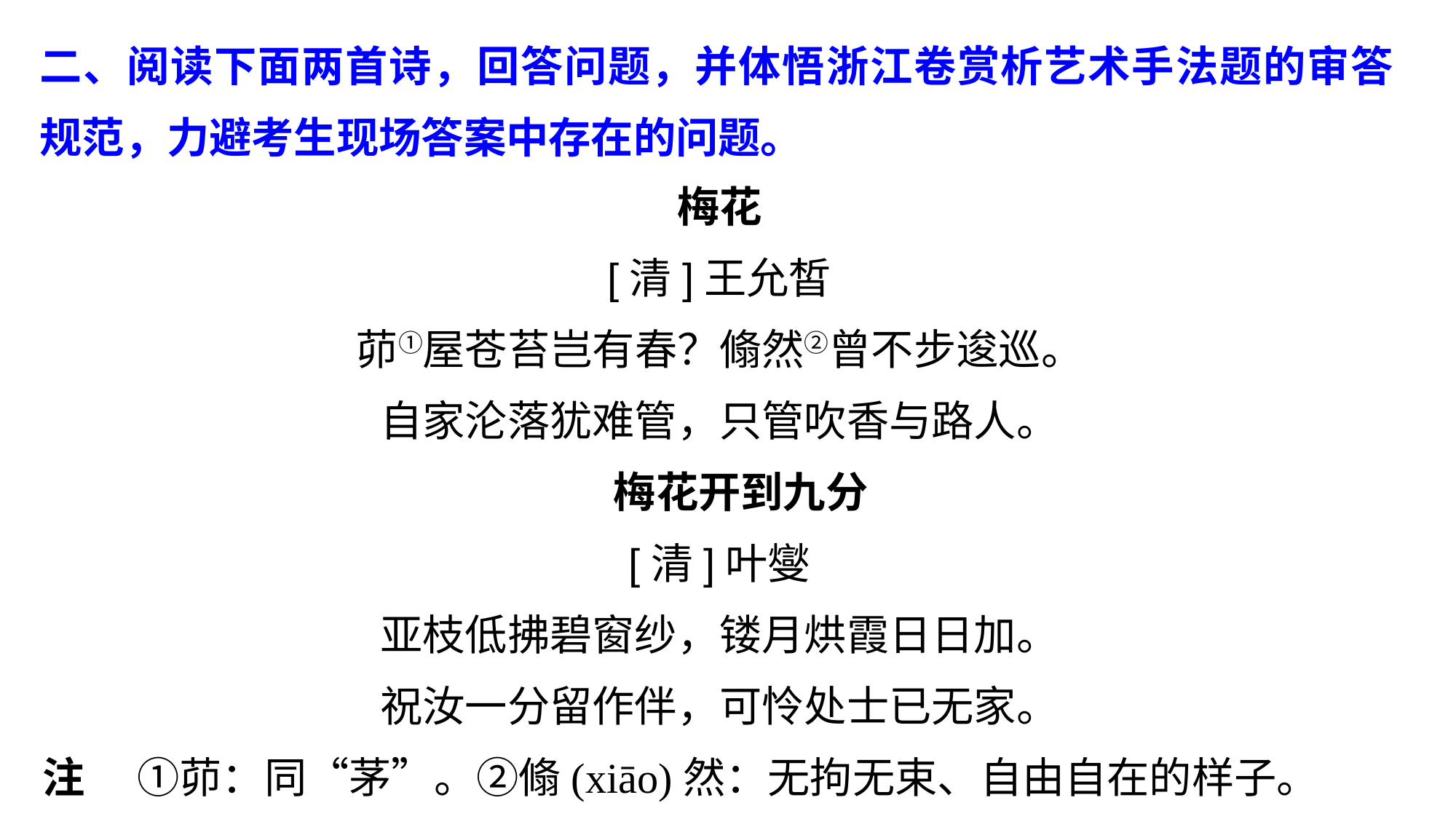

二、阅读下面两首诗，回答问题，并体悟浙江卷赏析艺术手法题的审答规范，力避考生现场答案中存在的问题。
梅花
[清]王允皙
茆①屋苍苔岂有春？翛然②曾不步逡巡。
自家沦落犹难管，只管吹香与路人。
　梅花开到九分
[清]叶燮
亚枝低拂碧窗纱，镂月烘霞日日加。
祝汝一分留作伴，可怜处士已无家。
注 　①茆：同“茅”。②翛(xiāo)然：无拘无束、自由自在的样子。